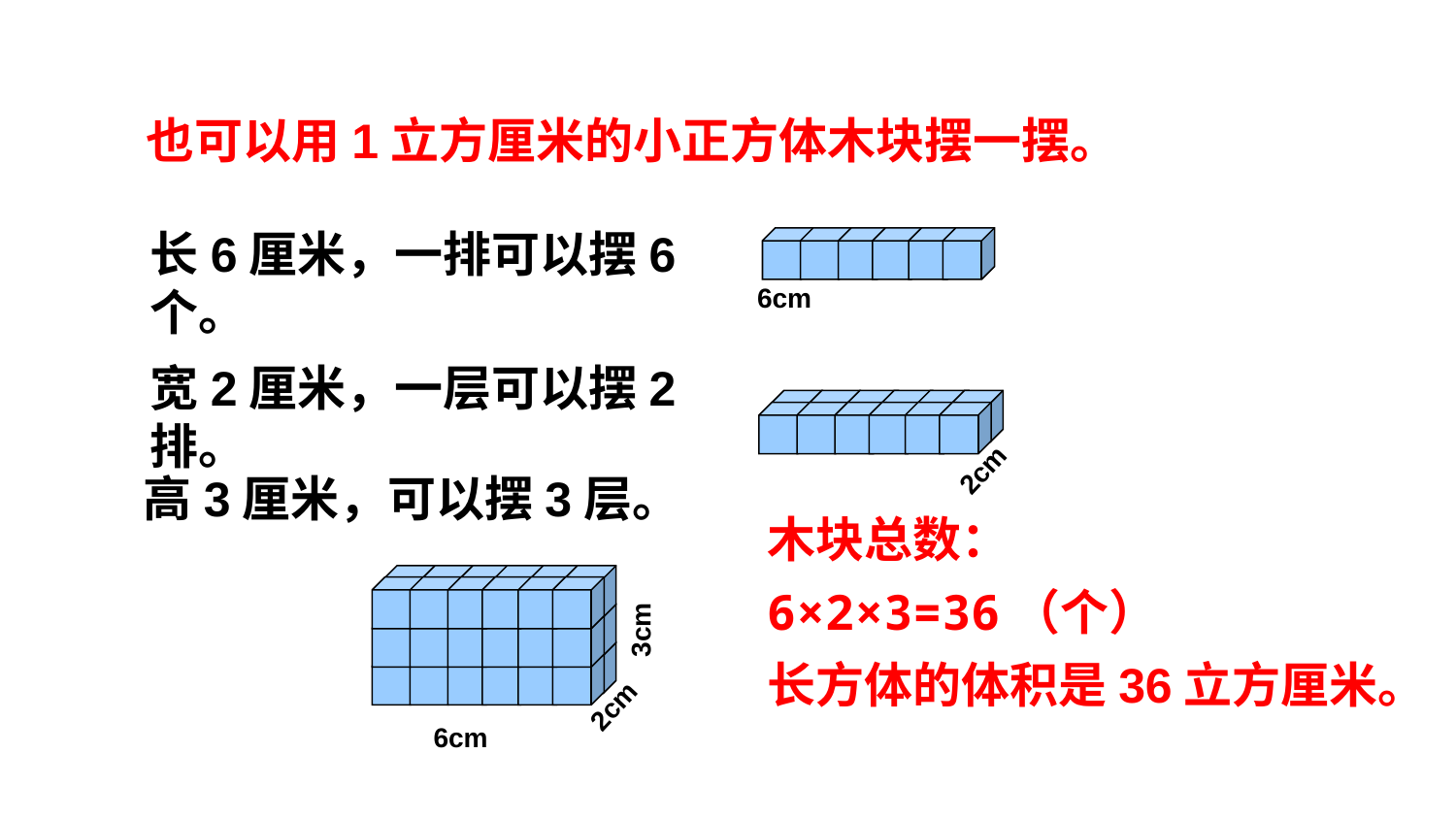

也可以用1立方厘米的小正方体木块摆一摆。
长6厘米，一排可以摆6个。

6cm
宽2厘米，一层可以摆2排。

2cm
高3厘米，可以摆3层。
木块总数：

6×2×3=36（个）
3cm

长方体的体积是36立方厘米。
2cm
6cm